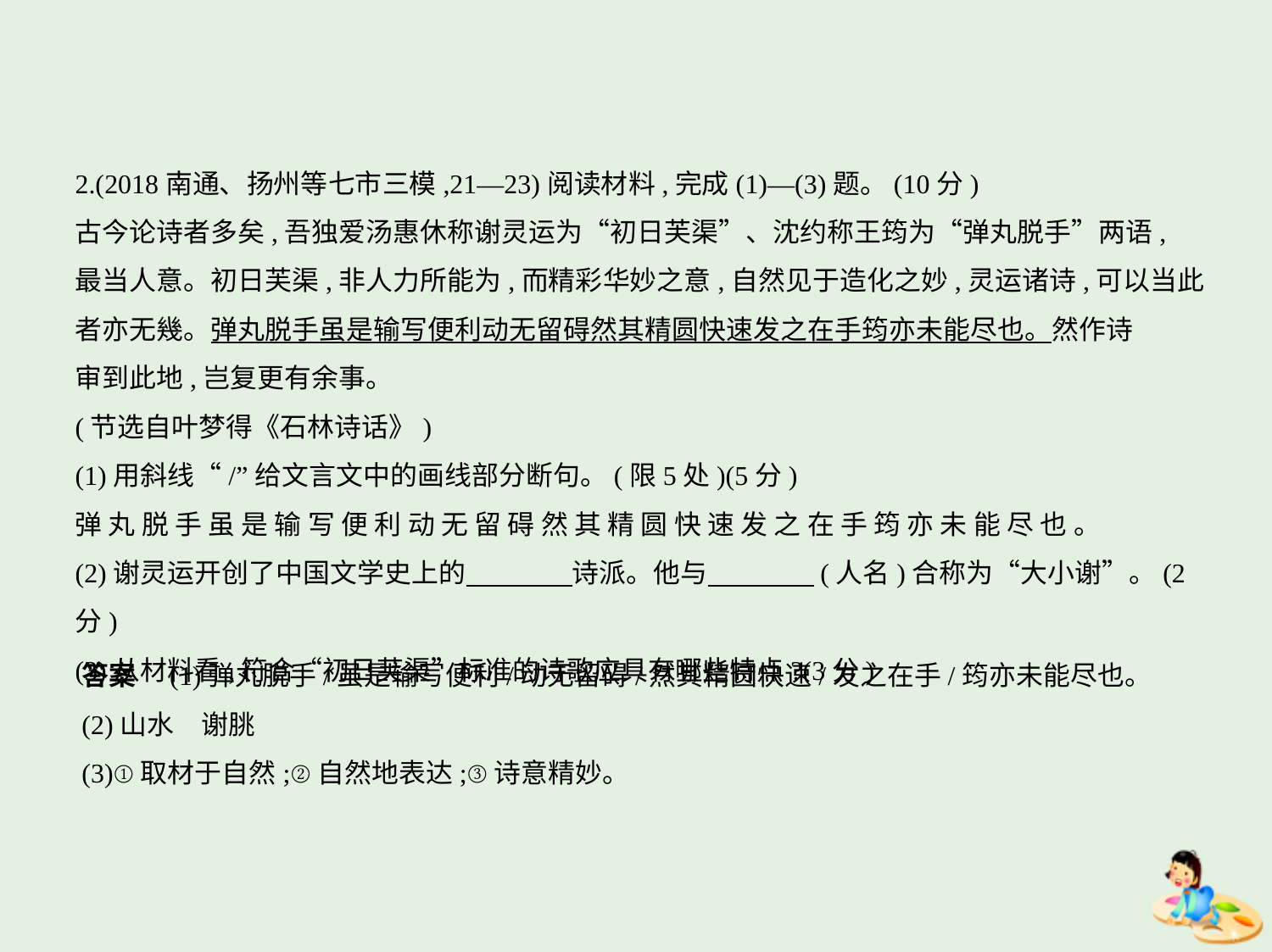

2.(2018南通、扬州等七市三模,21—23)阅读材料,完成(1)—(3)题。(10分)
古今论诗者多矣,吾独爱汤惠休称谢灵运为“初日芙渠”、沈约称王筠为“弹丸脱手”两语,
最当人意。初日芙渠,非人力所能为,而精彩华妙之意,自然见于造化之妙,灵运诸诗,可以当此
者亦无幾。弹丸脱手虽是输写便利动无留碍然其精圆快速发之在手筠亦未能尽也。然作诗
审到此地,岂复更有余事。
(节选自叶梦得《石林诗话》)
(1)用斜线“/”给文言文中的画线部分断句。(限5处)(5分)
弹 丸 脱 手 虽 是 输 写 便 利 动 无 留 碍 然 其 精 圆 快 速 发 之 在 手 筠 亦 未 能 尽 也 。
(2)谢灵运开创了中国文学史上的　　　    诗派。他与　　　    (人名)合称为“大小谢”。(2分)
(3)从材料看,符合“初日芙渠”标准的诗歌应具有哪些特点?(3分)
答案　(1)弹丸脱手/虽是输写便利/动无留碍/然其精圆快速/发之在手/筠亦未能尽也。
(2)山水　谢朓
(3)①取材于自然;②自然地表达;③诗意精妙。